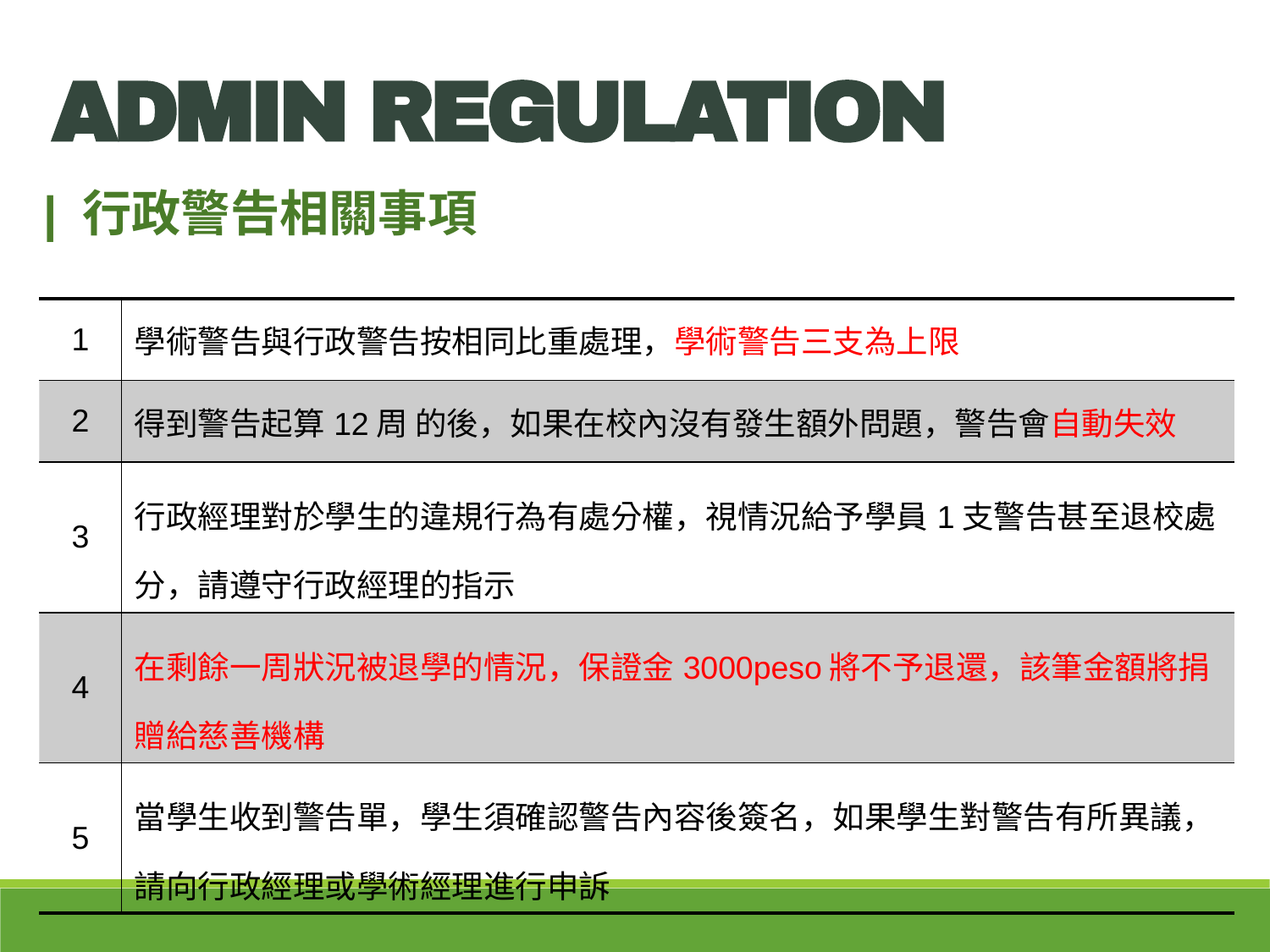

ADMIN regulation
| 行政警告相關事項
| 1 | 學術警告與行政警告按相同比重處理，學術警告三支為上限 |
| --- | --- |
| 2 | 得到警告起算12周 的後，如果在校內沒有發生額外問題，警告會自動失效 |
| 3 | 行政經理對於學生的違規行為有處分權，視情況給予學員1支警告甚至退校處分，請遵守行政經理的指示 |
| 4 | 在剩餘一周狀況被退學的情況，保證金3000peso將不予退還，該筆金額將捐贈給慈善機構 |
| 5 | 當學生收到警告單，學生須確認警告內容後簽名，如果學生對警告有所異議，請向行政經理或學術經理進行申訴 |